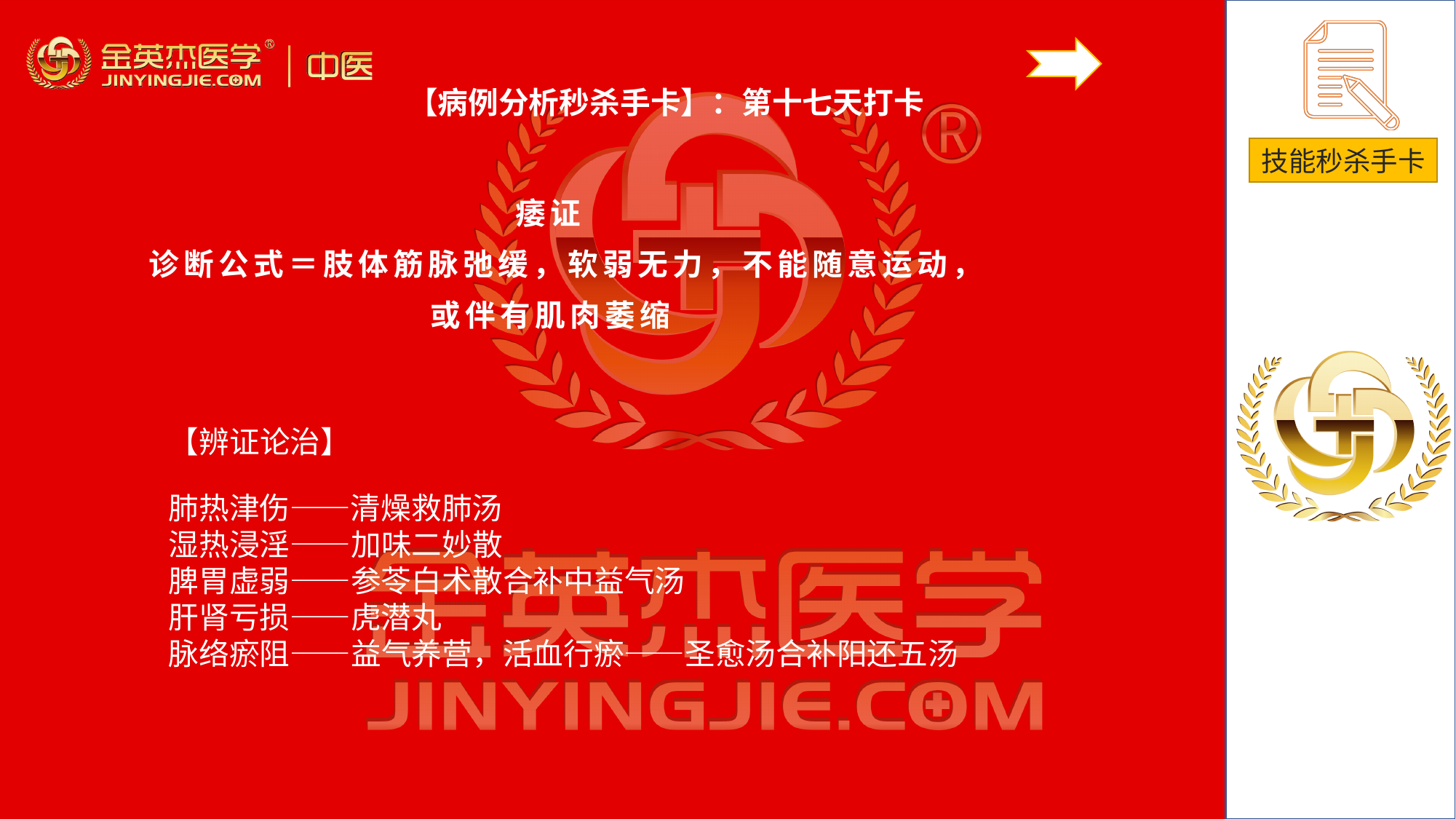

【病例分析秒杀手卡】：第十七天打卡
痿证
诊断公式＝肢体筋脉弛缓，软弱无力，不能随意运动，或伴有肌肉萎缩
# 【辨证论治】
肺热津伤——清燥救肺汤湿热浸淫——加味二妙散脾胃虚弱——参苓白术散合补中益气汤肝肾亏损——虎潜丸脉络瘀阻——益气养营，活血行瘀——圣愈汤合补阳还五汤